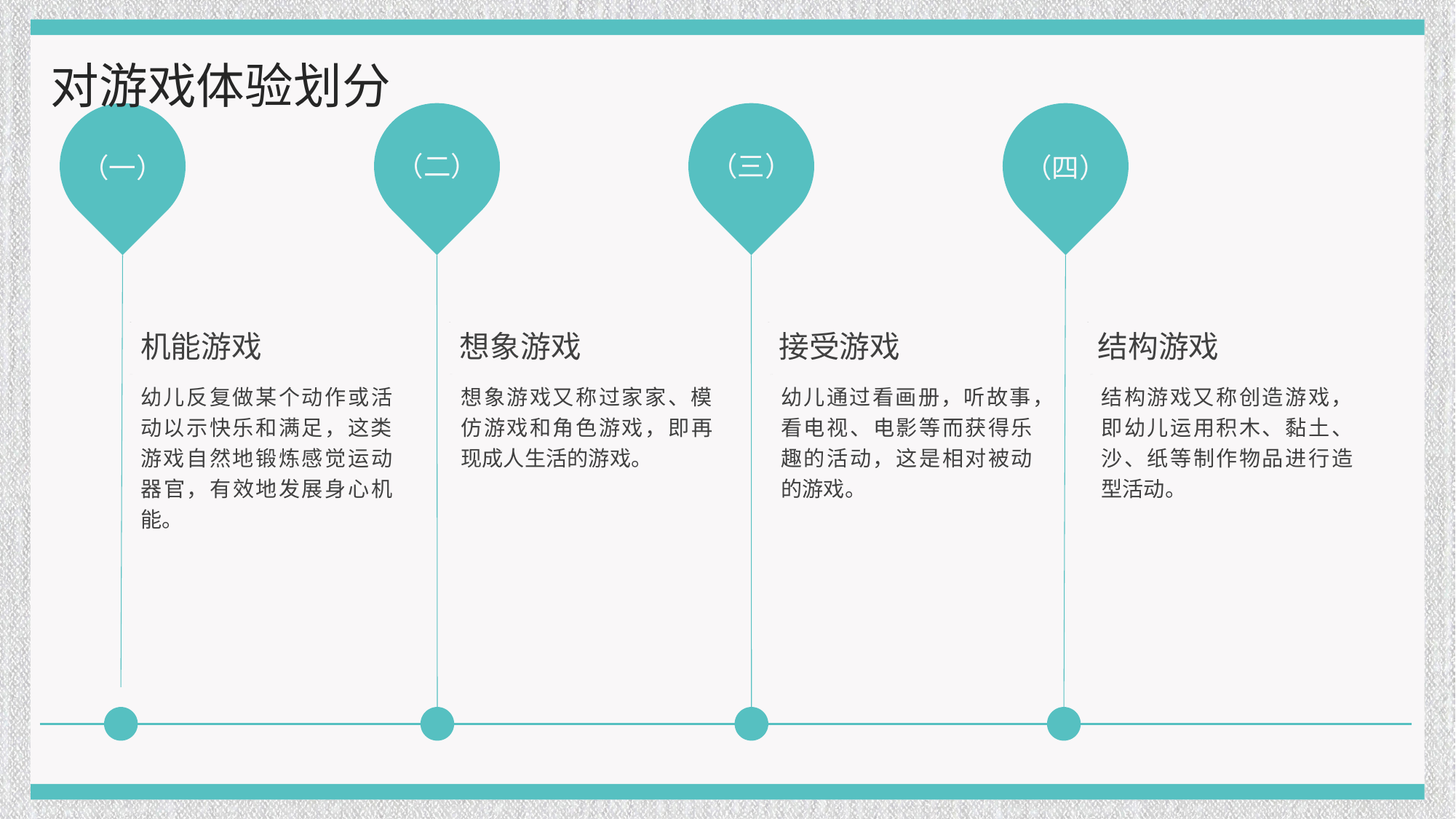

对游戏体验划分

（二）
（三）
（一）
（四）
机能游戏
想象游戏
接受游戏
结构游戏
幼儿反复做某个动作或活动以示快乐和满足，这类游戏自然地锻炼感觉运动器官，有效地发展身心机能。
想象游戏又称过家家、模仿游戏和角色游戏，即再现成人生活的游戏。
幼儿通过看画册，听故事，看电视、电影等而获得乐趣的活动，这是相对被动的游戏。
结构游戏又称创造游戏，即幼儿运用积木、黏土、沙、纸等制作物品进行造型活动。